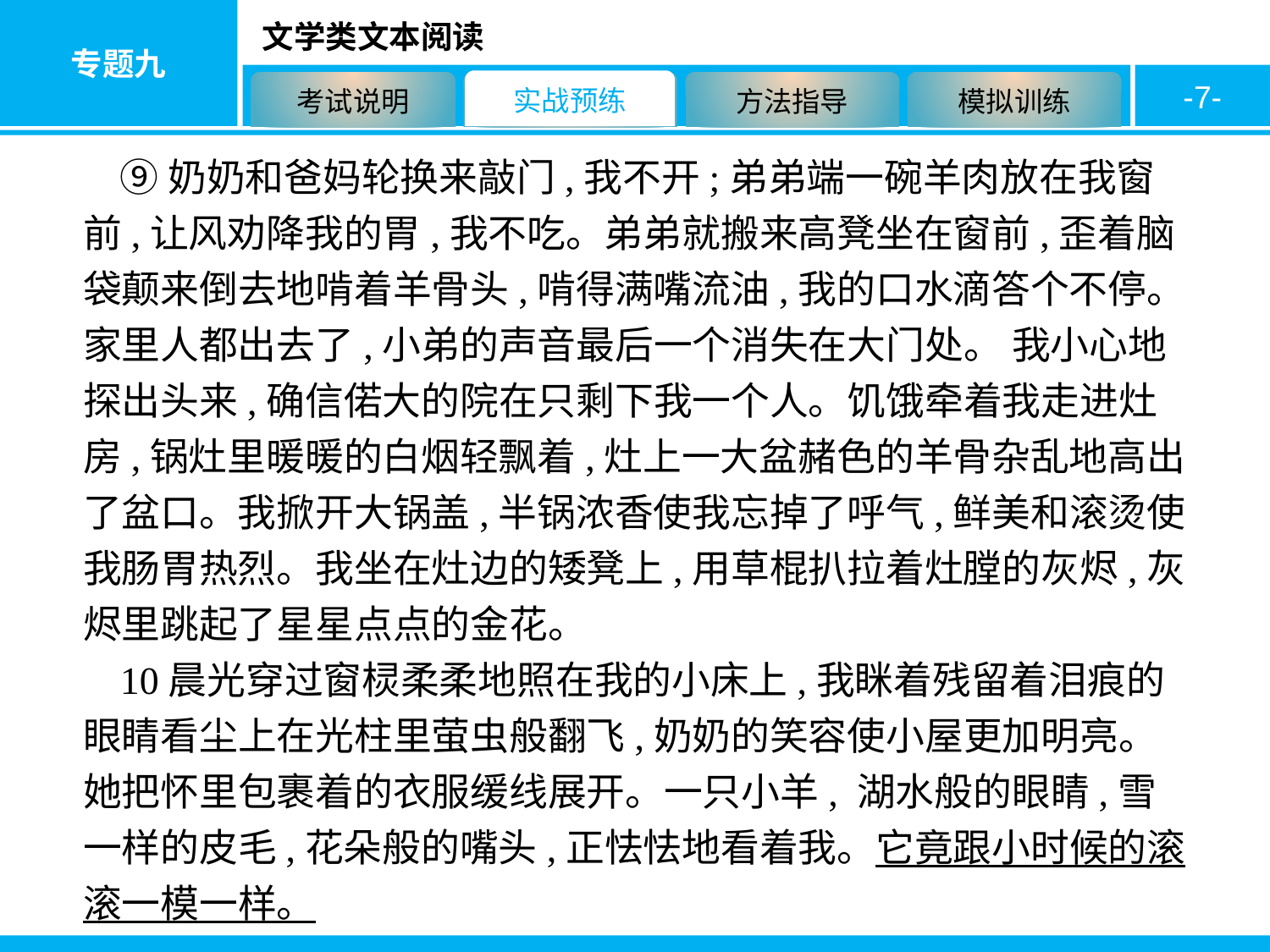

-7-
⑨奶奶和爸妈轮换来敲门,我不开;弟弟端一碗羊肉放在我窗前,让风劝降我的胃,我不吃。弟弟就搬来高凳坐在窗前,歪着脑袋颠来倒去地啃着羊骨头,啃得满嘴流油,我的口水滴答个不停。家里人都出去了,小弟的声音最后一个消失在大门处。 我小心地探出头来,确信偌大的院在只剩下我一个人。饥饿牵着我走进灶房,锅灶里暖暖的白烟轻飘着,灶上一大盆赭色的羊骨杂乱地高出了盆口。我掀开大锅盖,半锅浓香使我忘掉了呼气,鲜美和滚烫使我肠胃热烈。我坐在灶边的矮凳上,用草棍扒拉着灶膛的灰烬,灰烬里跳起了星星点点的金花。
10晨光穿过窗棂柔柔地照在我的小床上,我眯着残留着泪痕的眼睛看尘上在光柱里萤虫般翻飞,奶奶的笑容使小屋更加明亮。她把怀里包裹着的衣服缓线展开。一只小羊, 湖水般的眼睛,雪一样的皮毛,花朵般的嘴头,正怯怯地看着我。它竟跟小时候的滚滚一模一样。